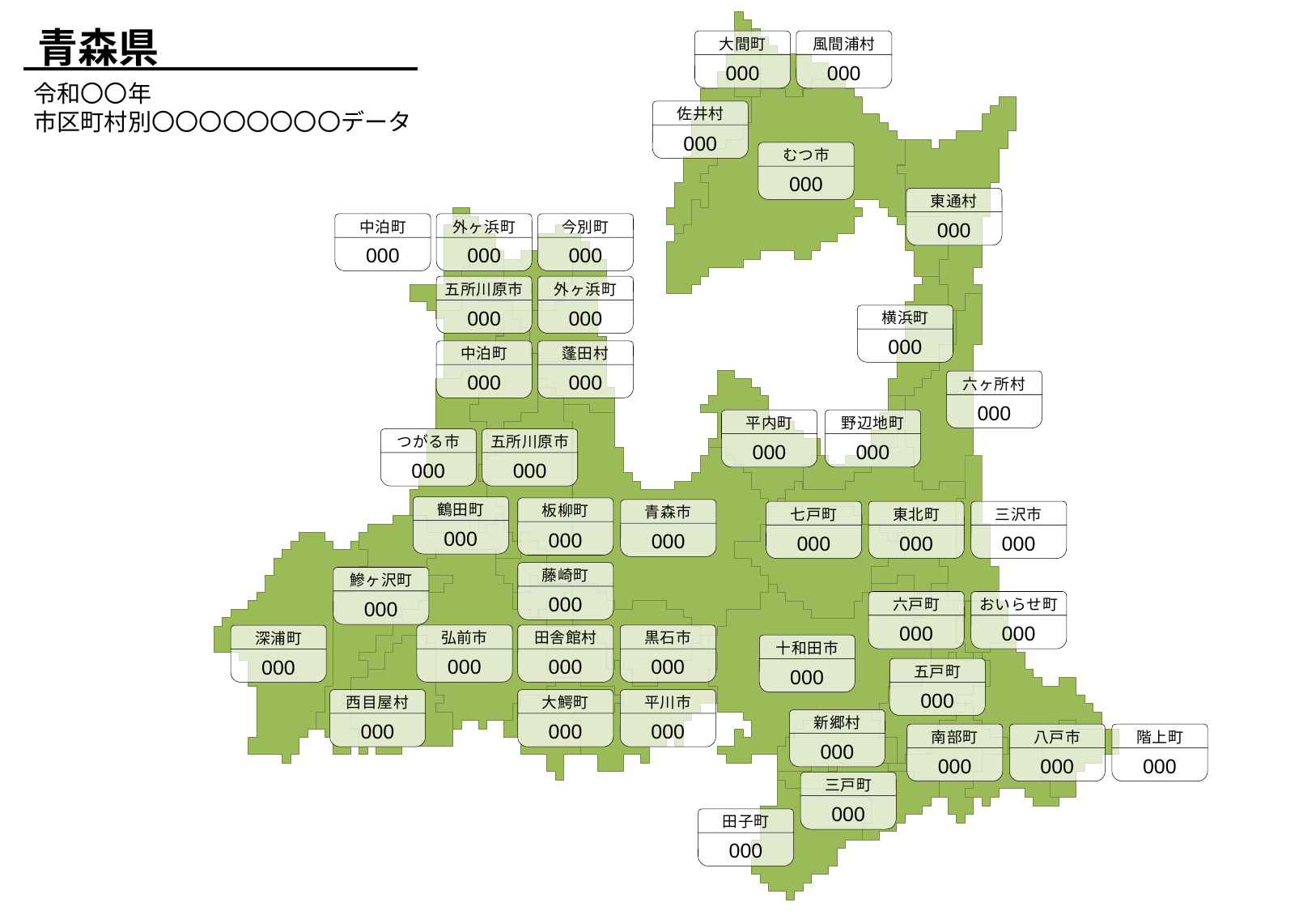

青森県
大間町
000
風間浦村
000
令和〇〇年
市区町村別〇〇〇〇〇〇〇〇データ
佐井村
000
むつ市
000
東通村
000
中泊町
000
外ヶ浜町
000
今別町
000
五所川原市
000
外ヶ浜町
000
横浜町
000
中泊町
000
蓬田村
000
六ヶ所村
000
平内町
000
野辺地町
000
つがる市
000
五所川原市
000
鶴田町
000
板柳町
000
青森市
000
七戸町
000
東北町
000
三沢市
000
藤崎町
000
鰺ヶ沢町
000
六戸町
000
おいらせ町
000
弘前市
000
田舎館村
000
黒石市
000
深浦町
000
十和田市
000
五戸町
000
西目屋村
000
大鰐町
000
平川市
000
新郷村
000
南部町
000
八戸市
000
階上町
000
三戸町
000
田子町
000